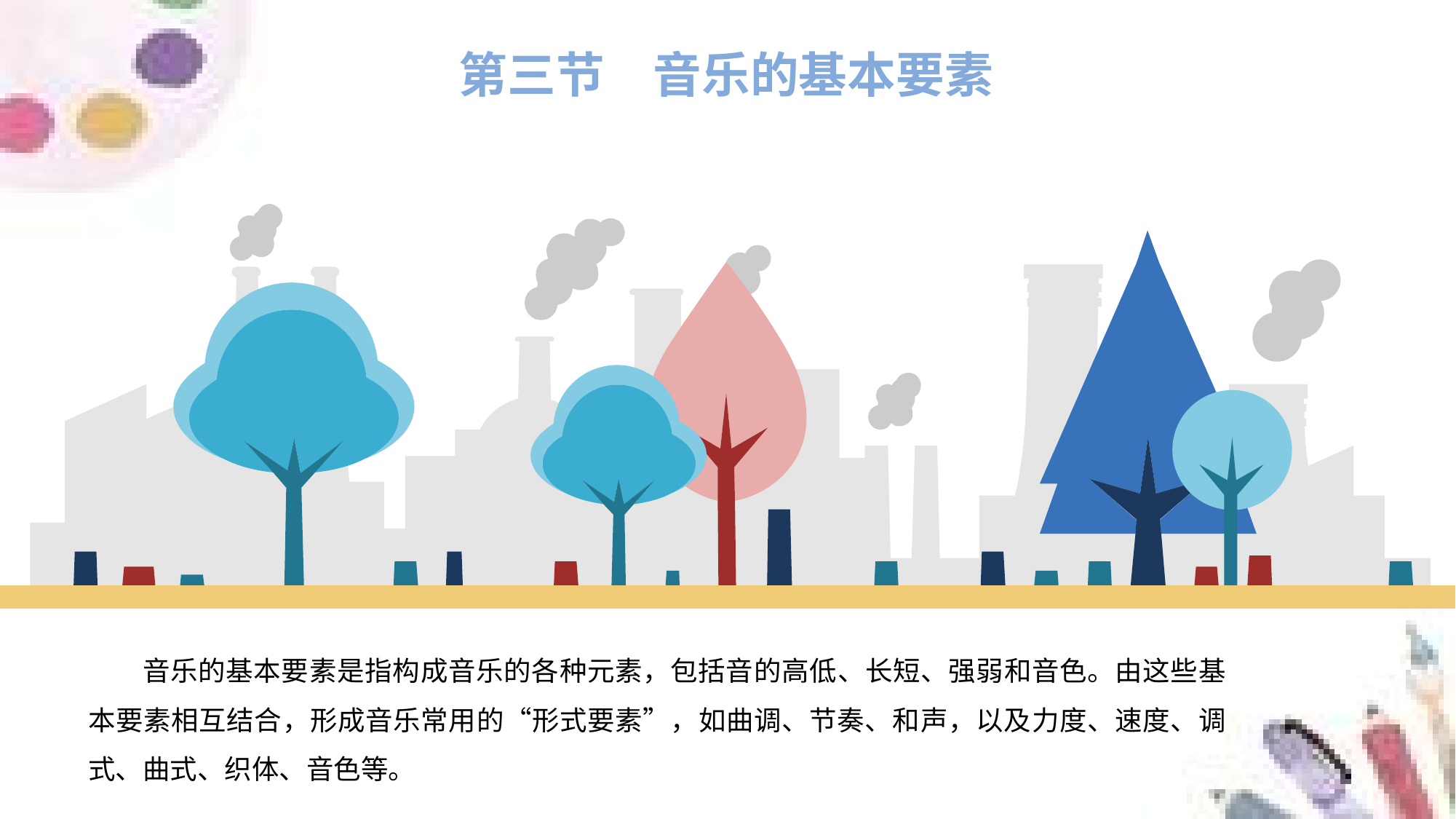

第三节　音乐的基本要素

音乐的基本要素是指构成音乐的各种元素，包括音的高低、长短、强弱和音色。由这些基本要素相互结合，形成音乐常用的“形式要素”，如曲调、节奏、和声，以及力度、速度、调式、曲式、织体、音色等。